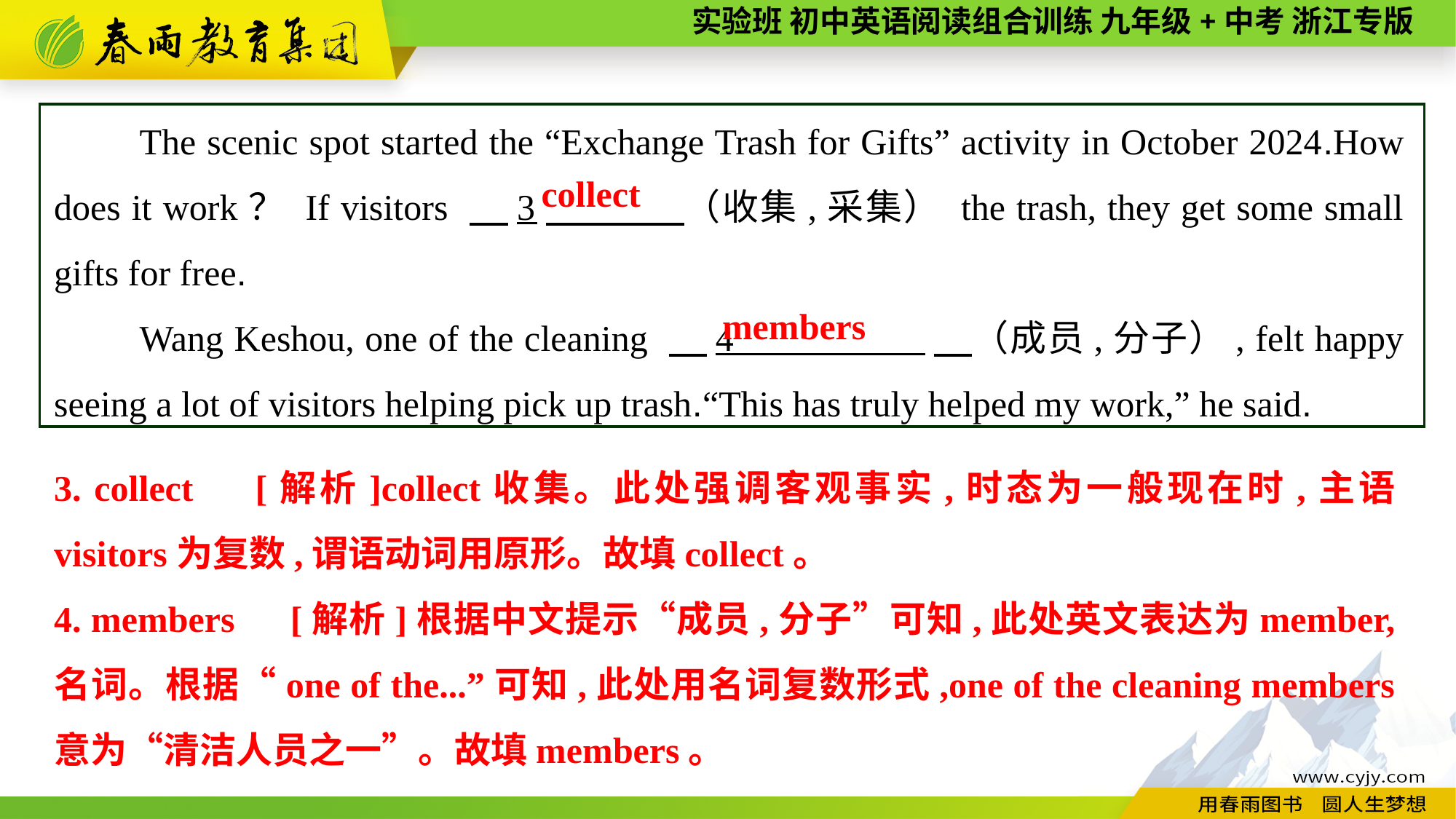

The scenic spot started the “Exchange Trash for Gifts” activity in October 2024.How does it work？ If visitors 　3　          （收集,采集） the trash, they get some small gifts for free.
Wang Keshou, one of the cleaning 　4                  　（成员,分子）, felt happy seeing a lot of visitors helping pick up trash.“This has truly helped my work,” he said.

collect
members
3. collect　[解析]collect收集。此处强调客观事实,时态为一般现在时,主语visitors为复数,谓语动词用原形。故填collect。
4. members　[解析]根据中文提示“成员,分子”可知,此处英文表达为member,名词。根据“one of the...”可知,此处用名词复数形式,one of the cleaning members意为“清洁人员之一”。故填members。